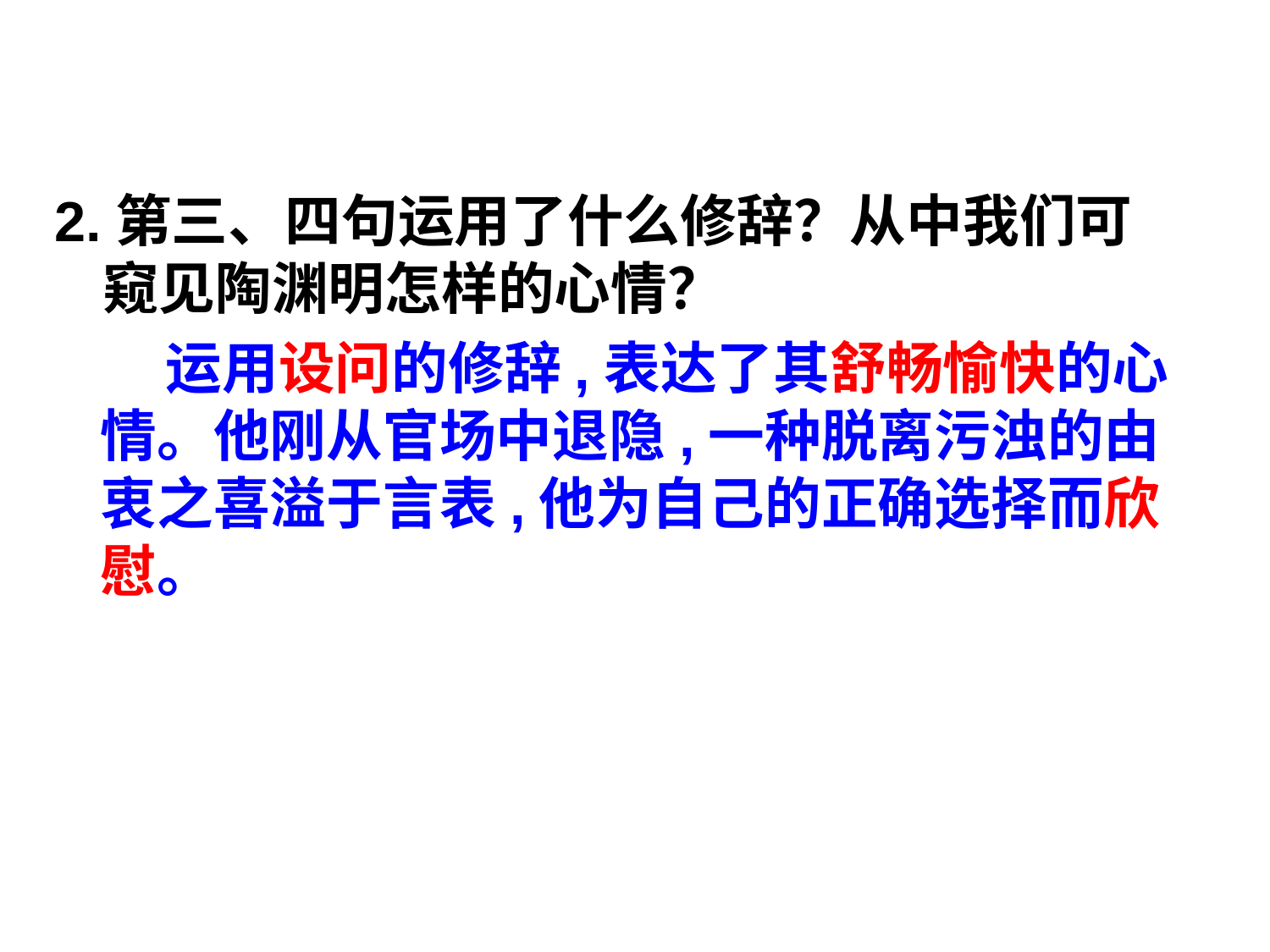

2.第三、四句运用了什么修辞？从中我们可窥见陶渊明怎样的心情？
    运用设问的修辞,表达了其舒畅愉快的心情。他刚从官场中退隐,一种脱离污浊的由衷之喜溢于言表,他为自己的正确选择而欣慰。